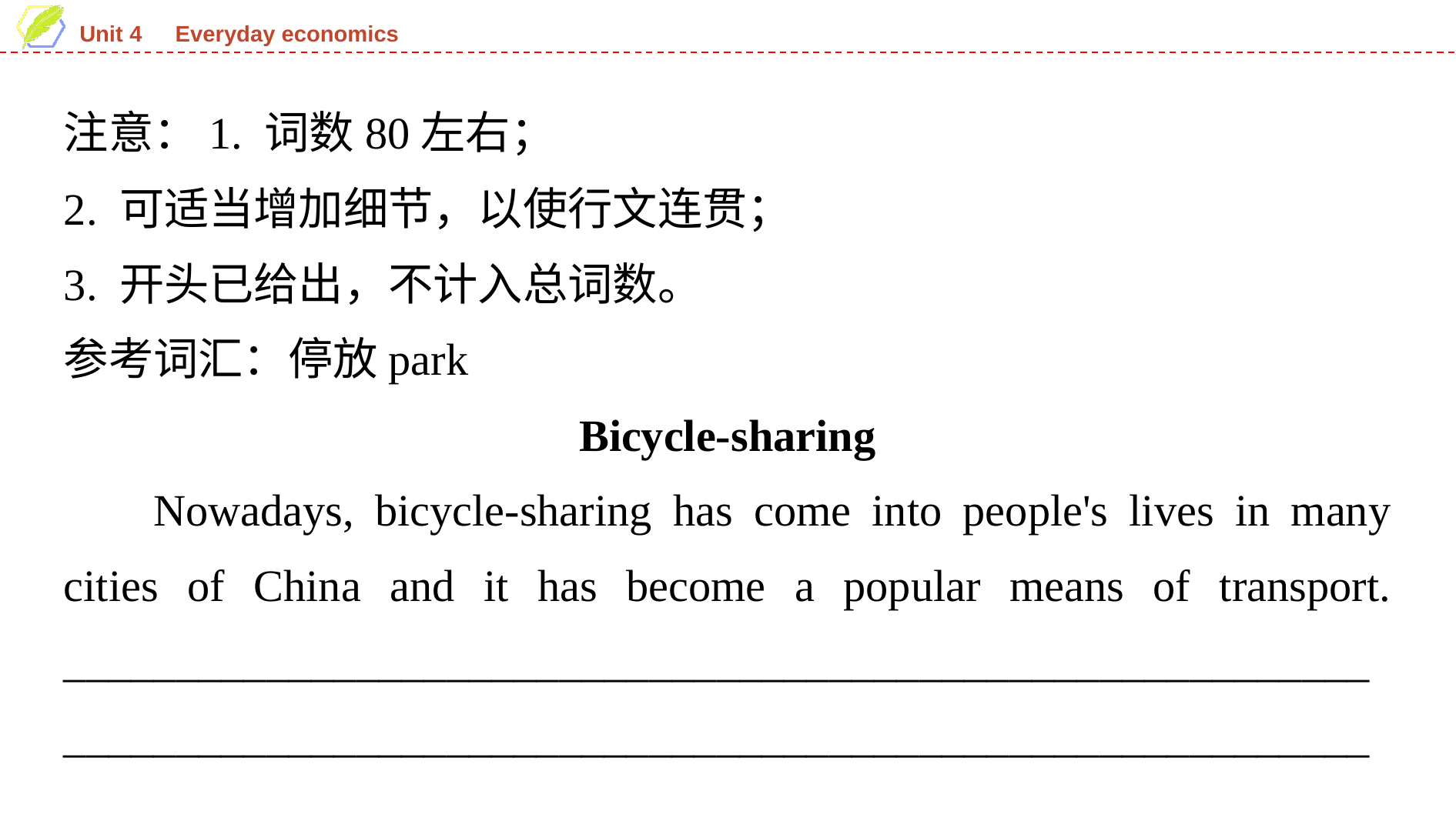

注意：1. 词数80左右；
2. 可适当增加细节，以使行文连贯；
3. 开头已给出，不计入总词数。
参考词汇：停放park
Bicycle-sharing
Nowadays, bicycle-sharing has come into people's lives in many cities of China and it has become a popular means of transport. ______________________________________________________________________________________________________________________